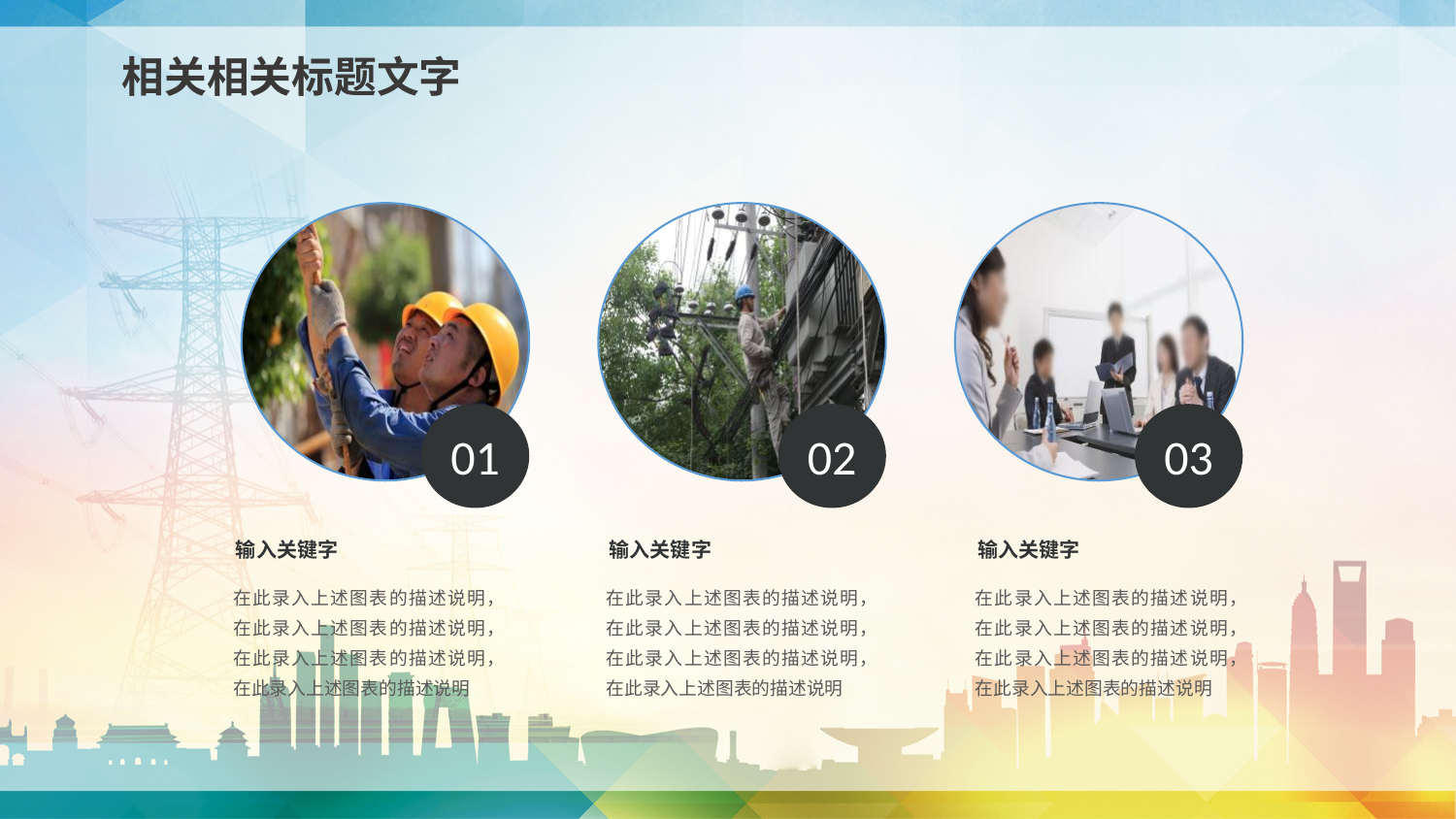

相关相关标题文字

01
02
03
输入关键字
输入关键字
输入关键字
在此录入上述图表的描述说明，在此录入上述图表的描述说明，在此录入上述图表的描述说明，在此录入上述图表的描述说明
在此录入上述图表的描述说明，在此录入上述图表的描述说明，在此录入上述图表的描述说明，在此录入上述图表的描述说明
在此录入上述图表的描述说明，在此录入上述图表的描述说明，在此录入上述图表的描述说明，在此录入上述图表的描述说明